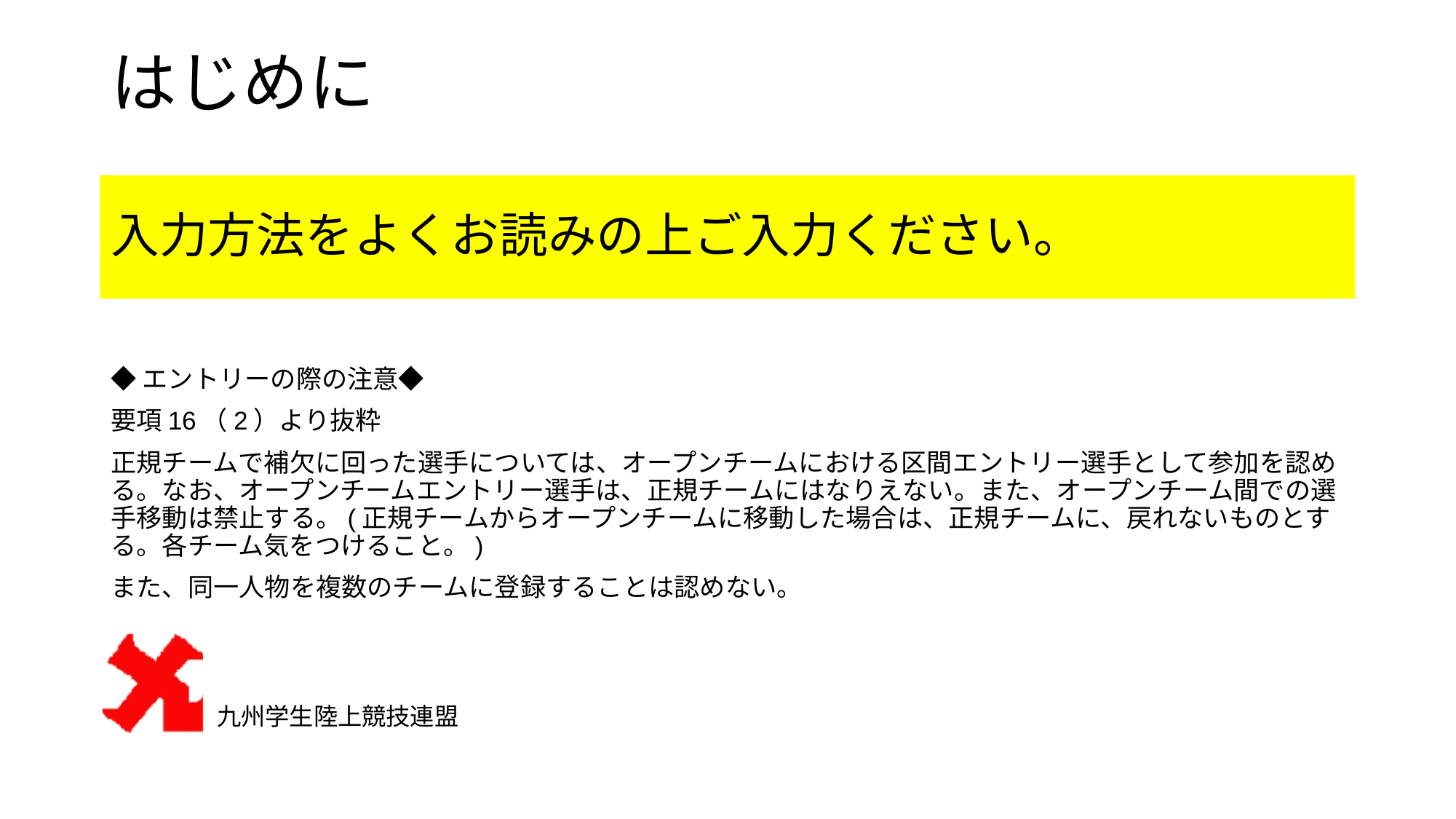

# はじめに
入力方法をよくお読みの上ご入力ください。
◆エントリーの際の注意◆
要項16（2）より抜粋
正規チームで補欠に回った選手については、オープンチームにおける区間エントリー選手として参加を認める。なお、オープンチームエントリー選手は、正規チームにはなりえない。また、オープンチーム間での選手移動は禁止する。(正規チームからオープンチームに移動した場合は、正規チームに、戻れないものとする。各チーム気をつけること。)
また、同一人物を複数のチームに登録することは認めない。